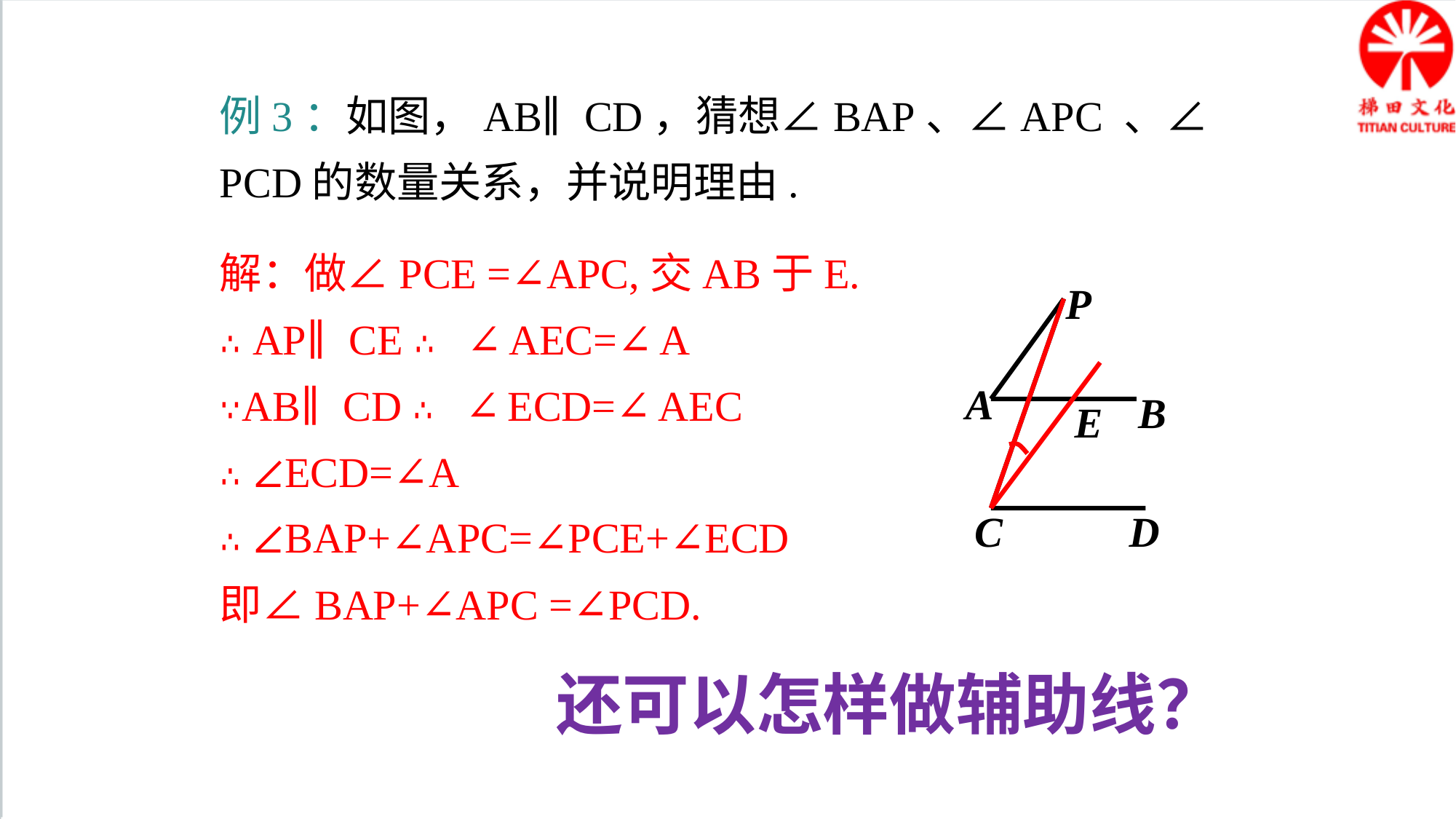

例3：如图，AB∥CD，猜想∠BAP、∠APC 、∠PCD的数量关系，并说明理由.
解：做∠PCE =∠APC,交AB于E.
∴ AP∥CE ∴ ∠AEC=∠A
∵AB∥CD ∴ ∠ECD=∠AEC
∴ ∠ECD=∠A
∴ ∠BAP+∠APC=∠PCE+∠ECD
即∠BAP+∠APC =∠PCD.
P

A
B
E

C
D

还可以怎样做辅助线？